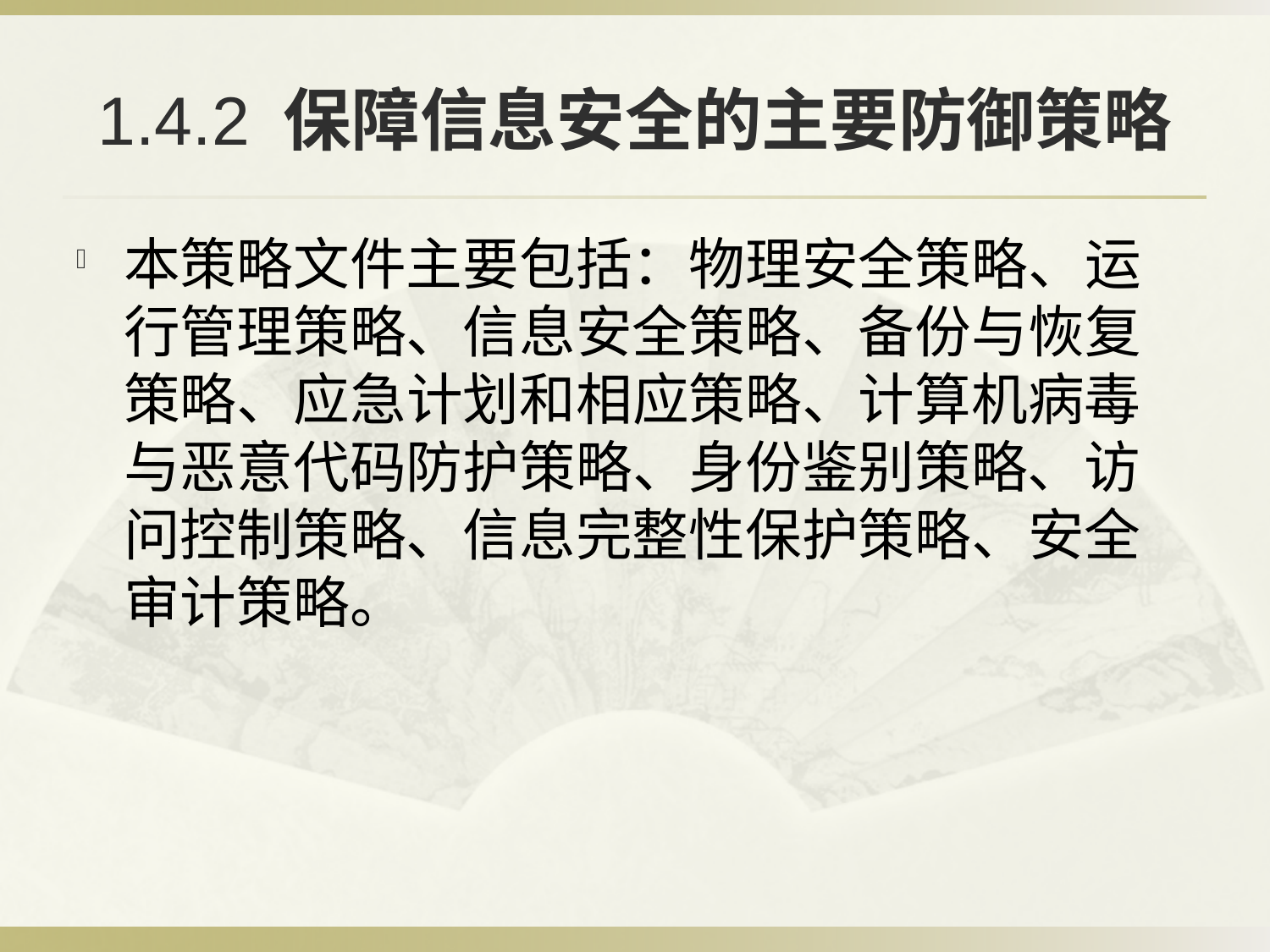

# 1.4.2 保障信息安全的主要防御策略
本策略文件主要包括：物理安全策略、运行管理策略、信息安全策略、备份与恢复策略、应急计划和相应策略、计算机病毒与恶意代码防护策略、身份鉴别策略、访问控制策略、信息完整性保护策略、安全审计策略。